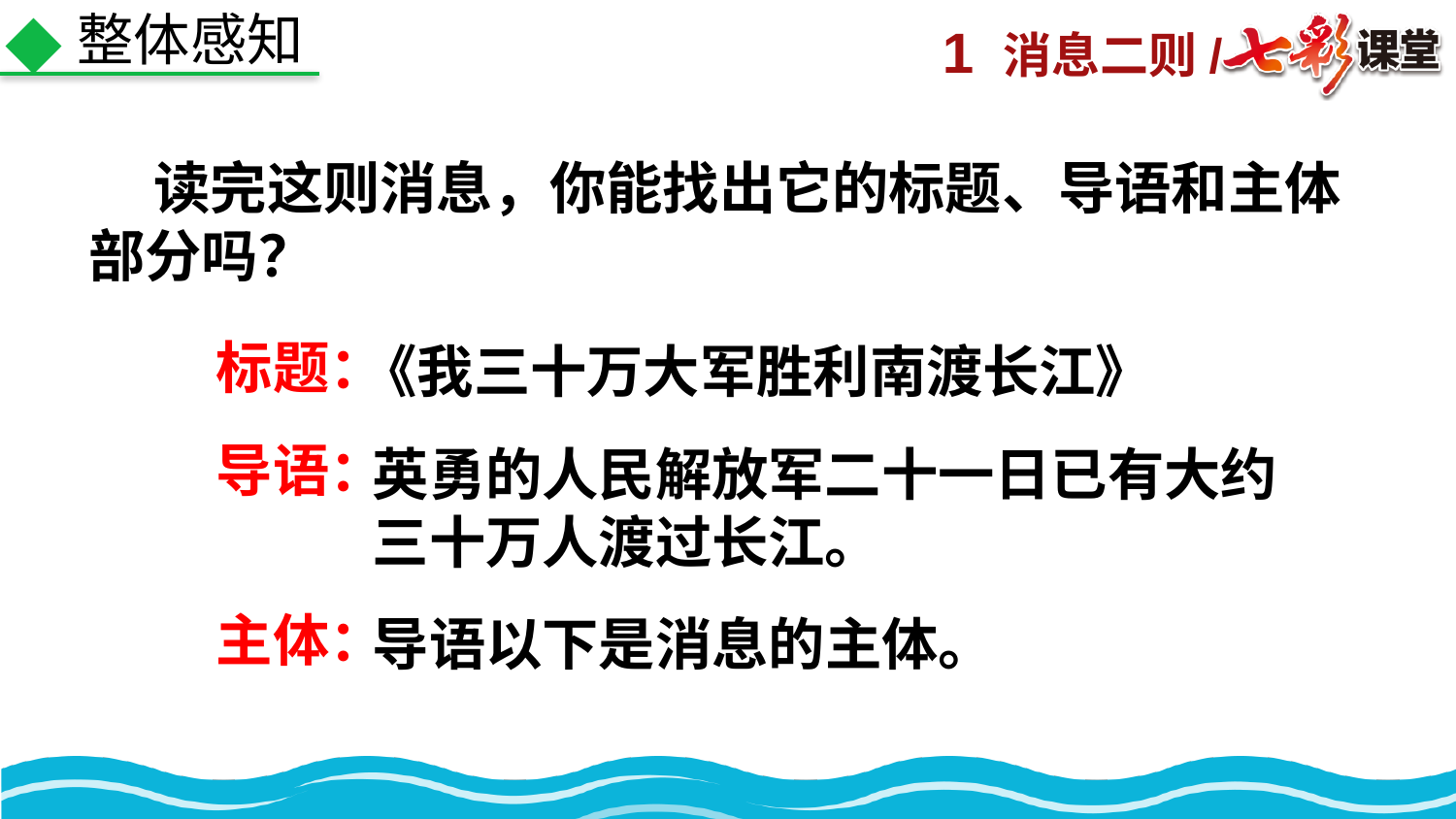

整体感知

    读完这则消息，你能找出它的标题、导语和主体部分吗？
标题：
《我三十万大军胜利南渡长江》
导语：
英勇的人民解放军二十一日已有大约三十万人渡过长江。
主体：
导语以下是消息的主体。